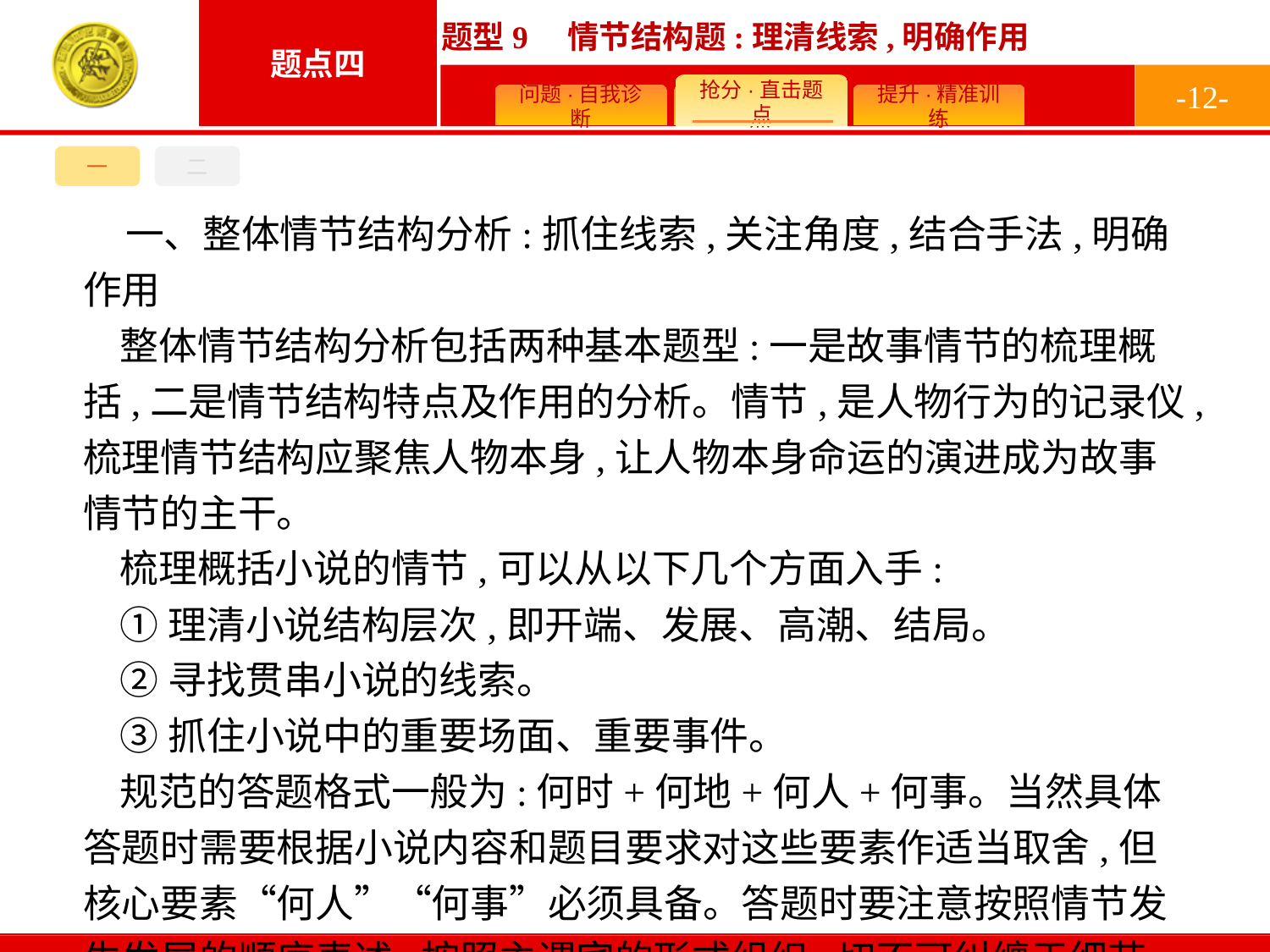

-12-
一
二
一、整体情节结构分析:抓住线索,关注角度,结合手法,明确作用
整体情节结构分析包括两种基本题型:一是故事情节的梳理概括,二是情节结构特点及作用的分析。情节,是人物行为的记录仪,梳理情节结构应聚焦人物本身,让人物本身命运的演进成为故事情节的主干。
梳理概括小说的情节,可以从以下几个方面入手:
①理清小说结构层次,即开端、发展、高潮、结局。
②寻找贯串小说的线索。
③抓住小说中的重要场面、重要事件。
规范的答题格式一般为:何时+何地+何人+何事。当然具体答题时需要根据小说内容和题目要求对这些要素作适当取舍,但核心要素“何人”“何事”必须具备。答题时要注意按照情节发生发展的顺序表述,按照主谓宾的形式组织,切不可纠缠于细节,面面俱到。